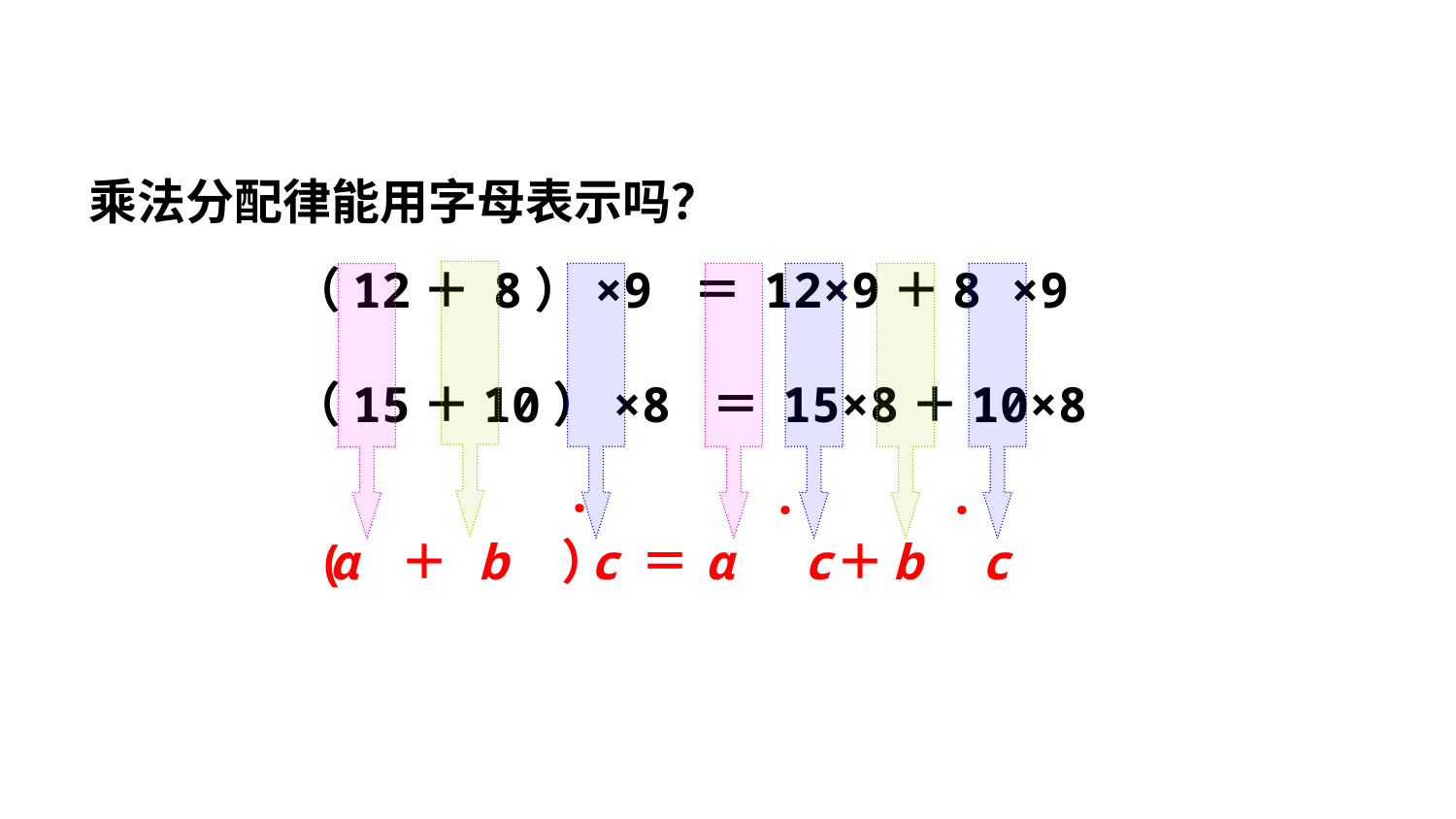

乘法分配律能用字母表示吗？
（12＋ 8）×9 ＝ 12×9＋8 ×9

（15＋10）×8 ＝ 15×8＋10×8
 ·
 ·
 ·
(       ）
ɑ
＋
b
 c
＝
ɑ
 c
 ＋
b
 c